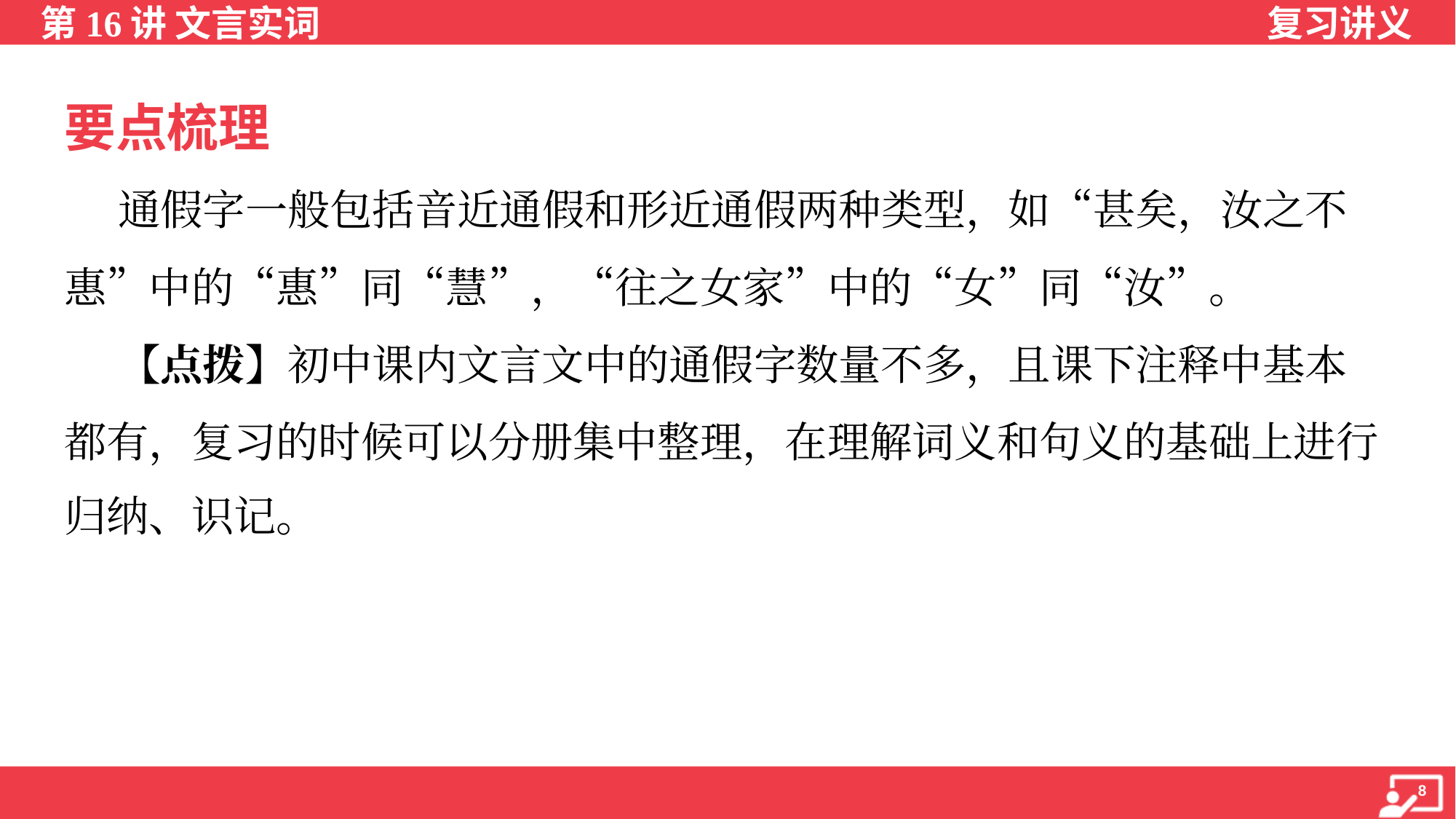

要点梳理
    通假字一般包括音近通假和形近通假两种类型，如“甚矣，汝之不
惠”中的“惠”同“慧”，“往之女家”中的“女”同“汝”。
    【点拨】初中课内文言文中的通假字数量不多，且课下注释中基本
都有，复习的时候可以分册集中整理，在理解词义和句义的基础上进行
归纳、识记。